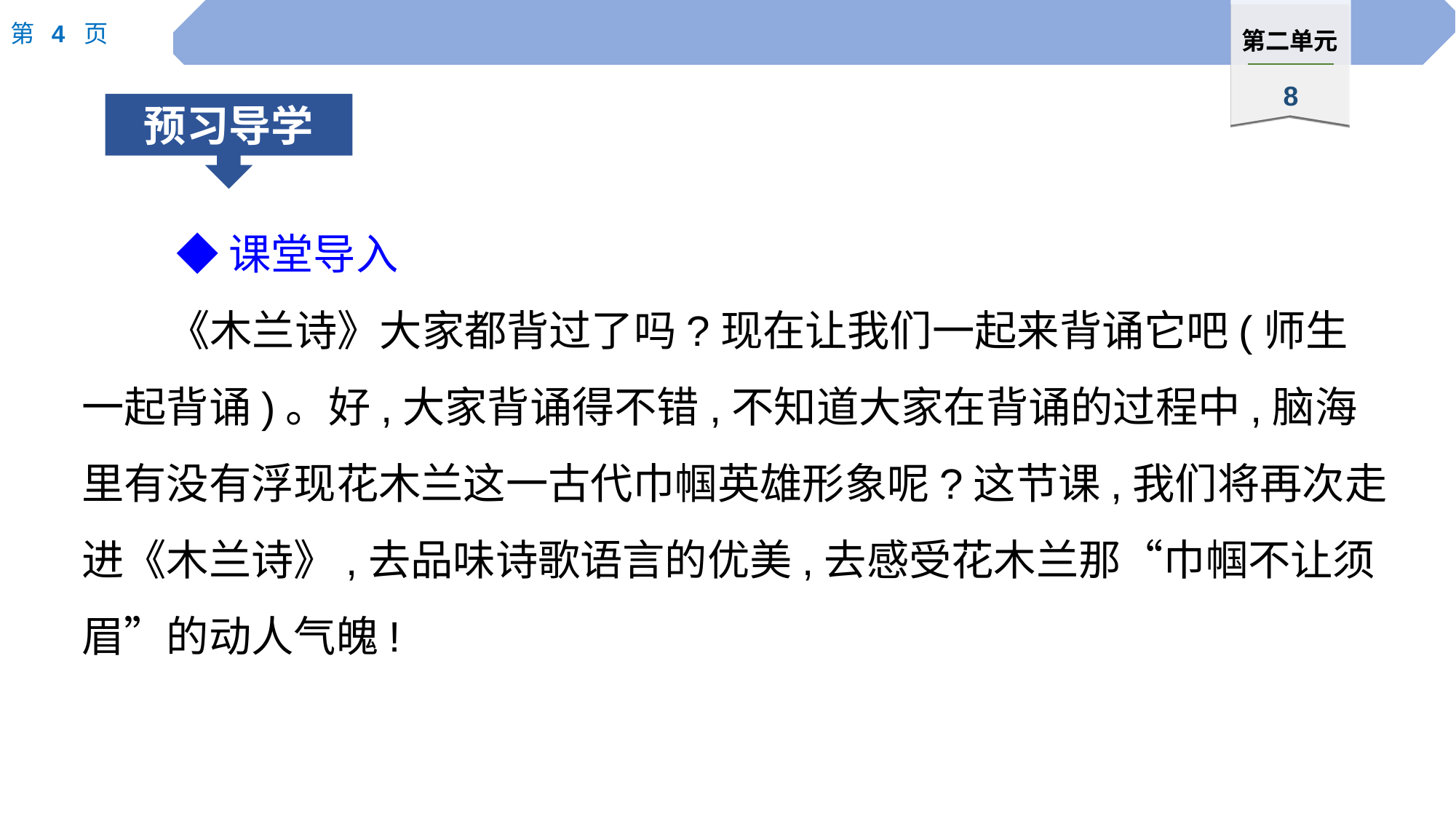

◆课堂导入

《木兰诗》大家都背过了吗?现在让我们一起来背诵它吧(师生一起背诵)。好,大家背诵得不错,不知道大家在背诵的过程中,脑海里有没有浮现花木兰这一古代巾帼英雄形象呢?这节课,我们将再次走进《木兰诗》,去品味诗歌语言的优美,去感受花木兰那“巾帼不让须眉”的动人气魄!